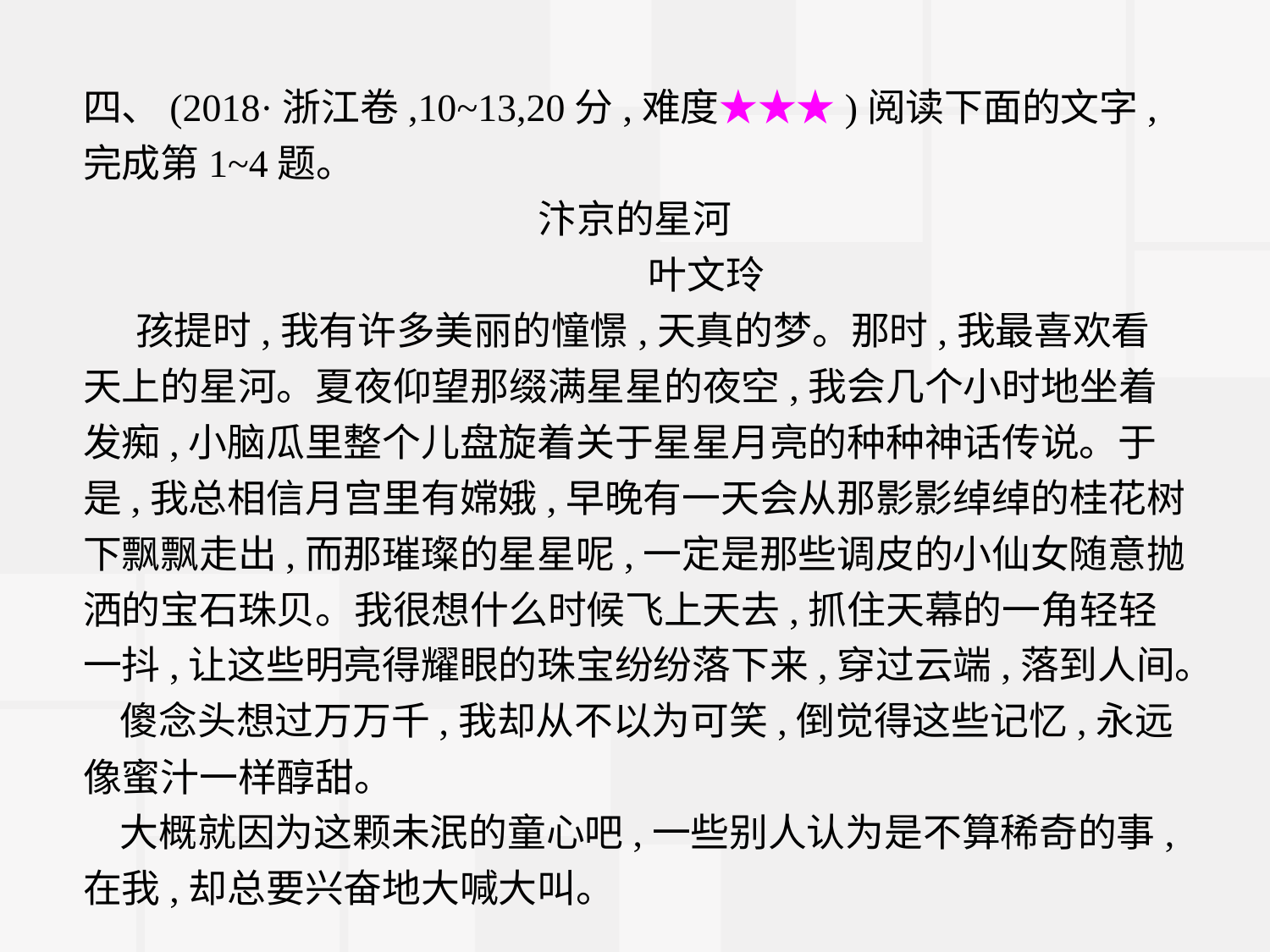

四、(2018·浙江卷,10~13,20分,难度★★★)阅读下面的文字,完成第1~4题。
汴京的星河
	叶文玲
     孩提时,我有许多美丽的憧憬,天真的梦。那时,我最喜欢看天上的星河。夏夜仰望那缀满星星的夜空,我会几个小时地坐着发痴,小脑瓜里整个儿盘旋着关于星星月亮的种种神话传说。于是,我总相信月宫里有嫦娥,早晚有一天会从那影影绰绰的桂花树下飘飘走出,而那璀璨的星星呢,一定是那些调皮的小仙女随意抛洒的宝石珠贝。我很想什么时候飞上天去,抓住天幕的一角轻轻一抖,让这些明亮得耀眼的珠宝纷纷落下来,穿过云端,落到人间。
傻念头想过万万千,我却从不以为可笑,倒觉得这些记忆,永远像蜜汁一样醇甜。
大概就因为这颗未泯的童心吧,一些别人认为是不算稀奇的事,在我,却总要兴奋地大喊大叫。